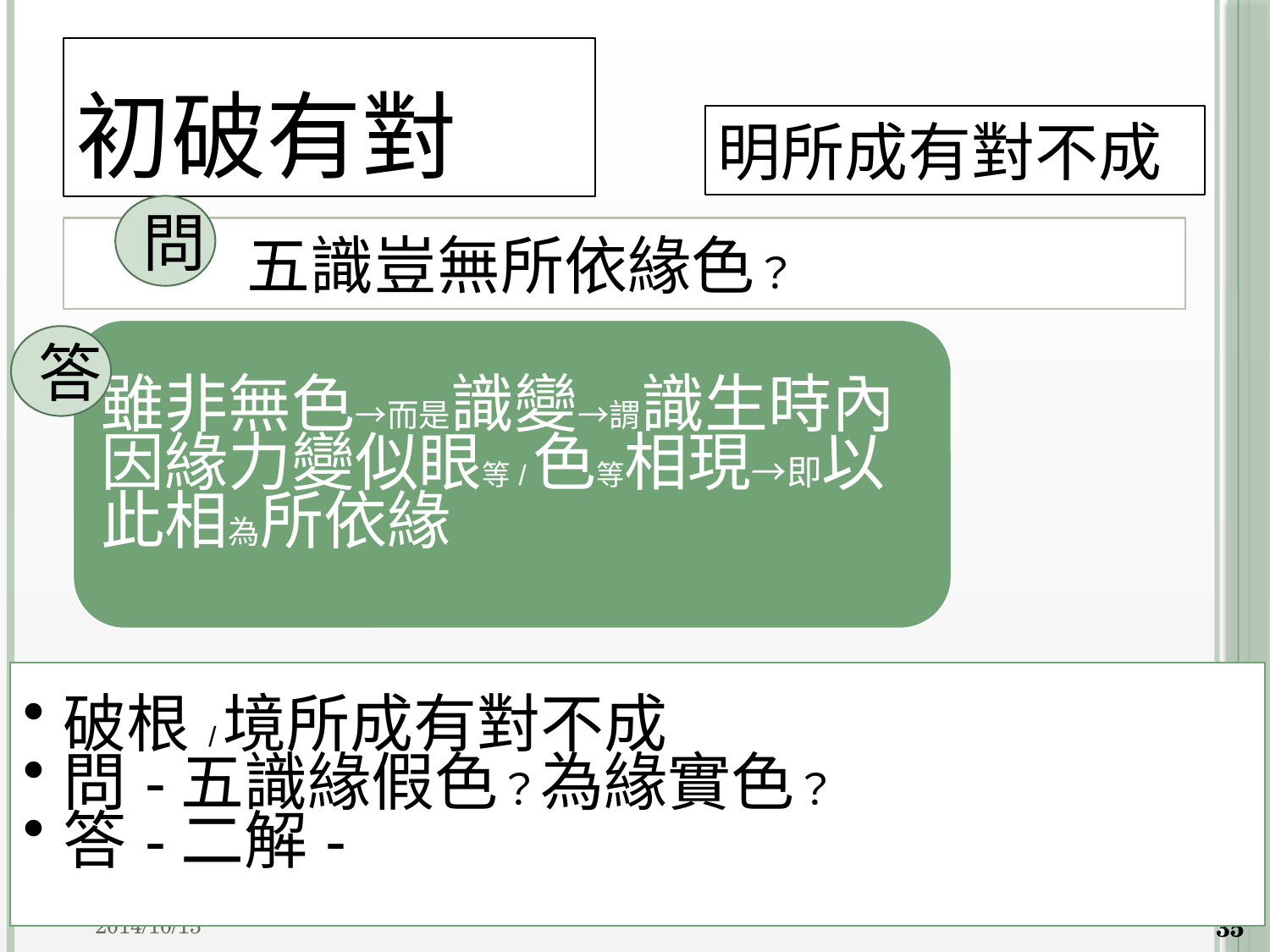

# 初破有對
明所成有對不成
問
           五識豈無所依緣色？
雖非無色→而是識變→謂識生時內因緣力變似眼等/色等相現→即以此相為所依緣
破根/境所成有對不成
問-五識緣假色？為緣實色？
答-二解-
答
35
2014/10/15